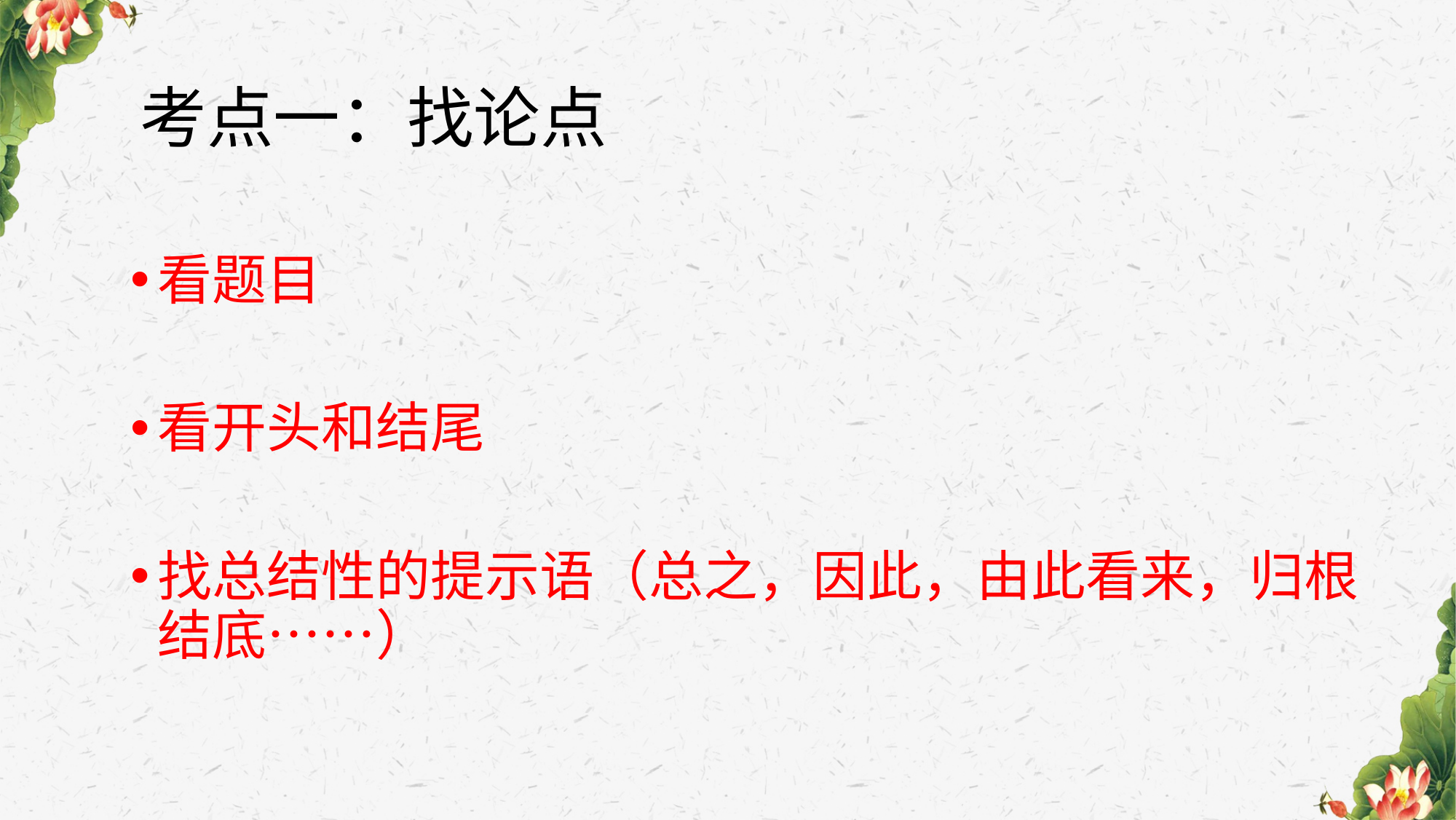

# 考点一：找论点
看题目

看开头和结尾

找总结性的提示语（总之，因此，由此看来，归根结底……）